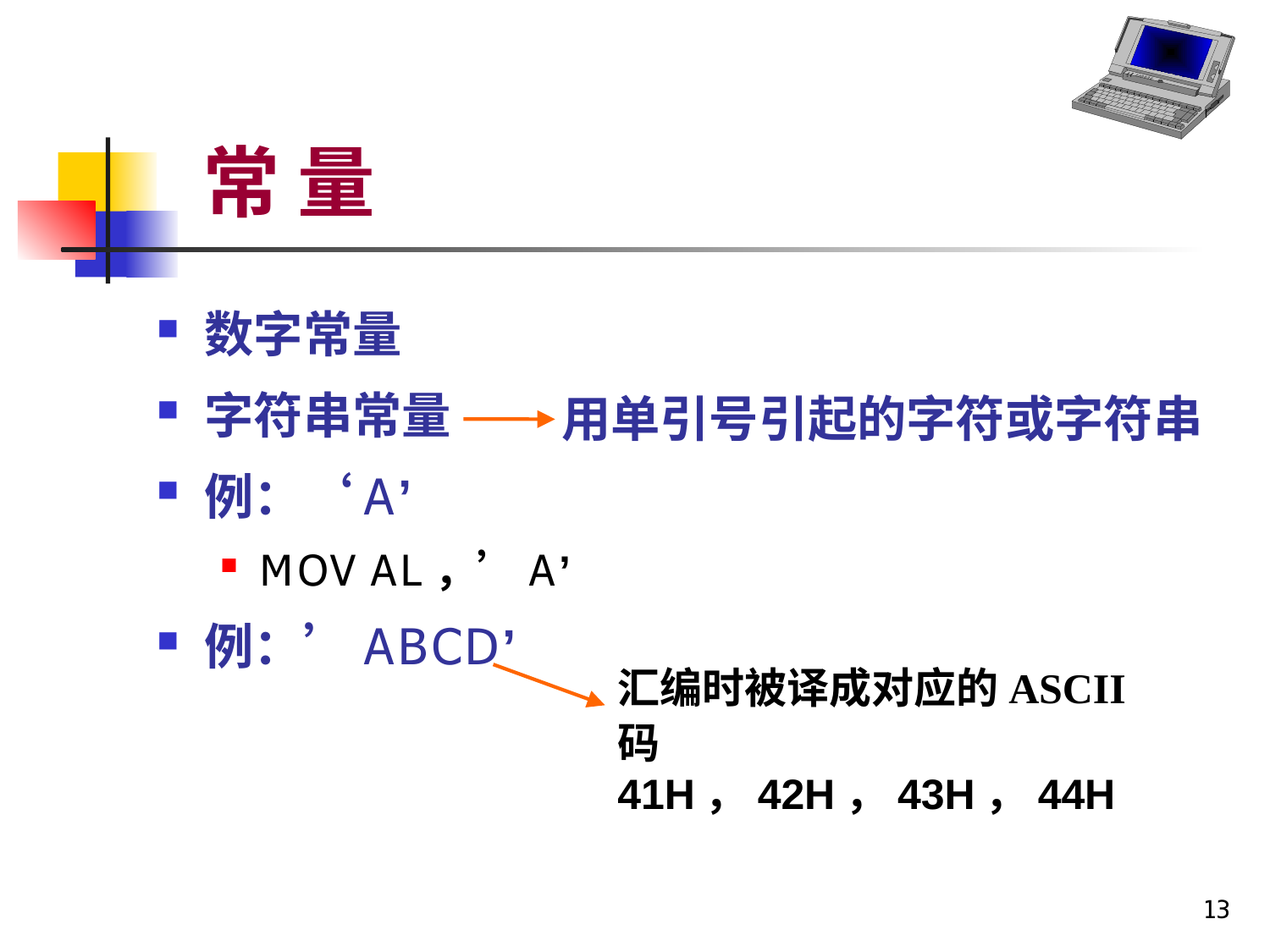

# 常 量
数字常量
字符串常量
例：‘A’
MOV AL，’A’
例：’ABCD’
用单引号引起的字符或字符串

汇编时被译成对应的ASCII
码41H，42H，43H，44H

13